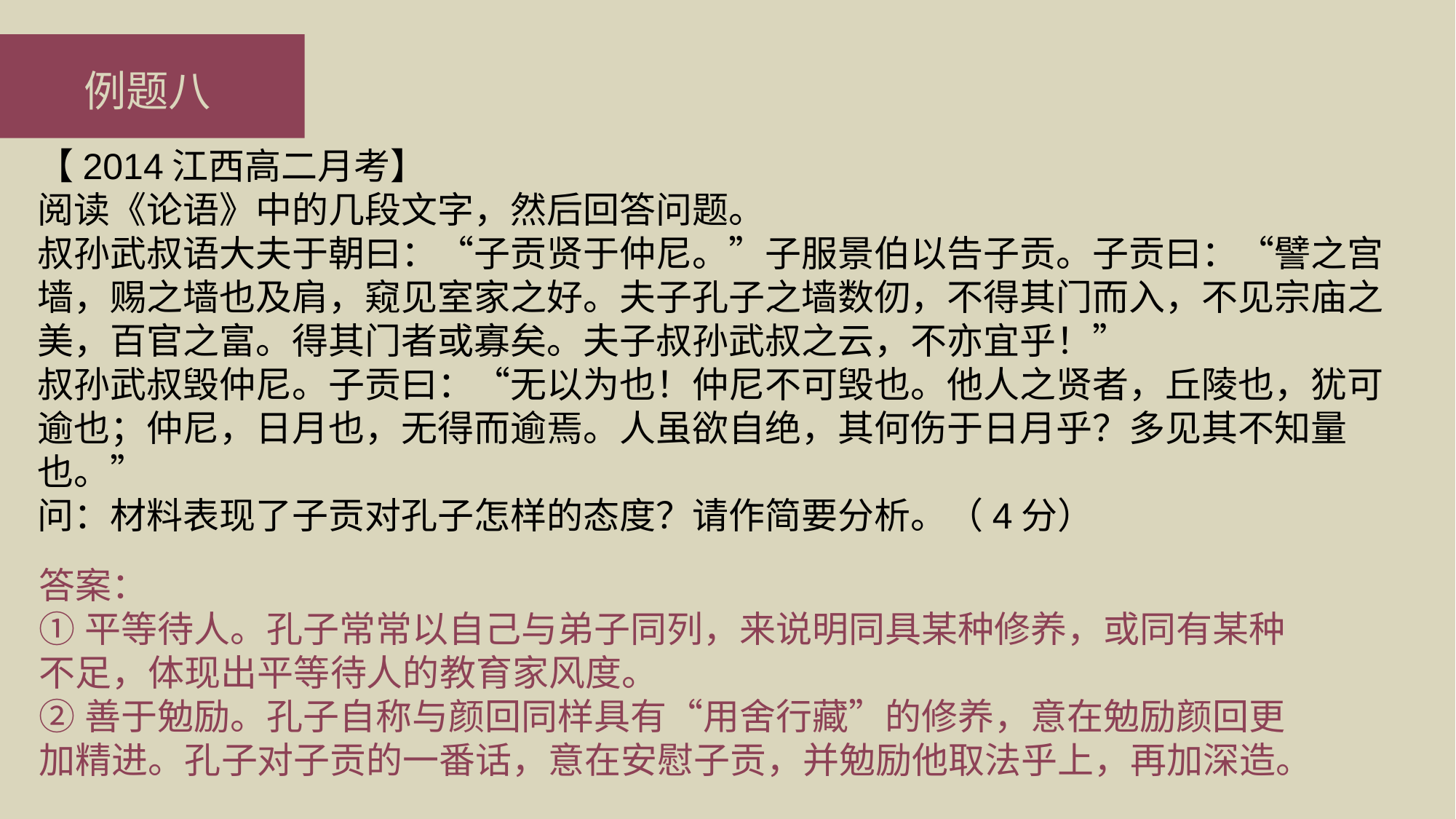

例题八

【2014江西高二月考】
阅读《论语》中的几段文字，然后回答问题。
叔孙武叔语大夫于朝曰：“子贡贤于仲尼。”子服景伯以告子贡。子贡曰：“譬之宫墙，赐之墙也及肩，窥见室家之好。夫子孔子之墙数仞，不得其门而入，不见宗庙之美，百官之富。得其门者或寡矣。夫子叔孙武叔之云，不亦宜乎！”
叔孙武叔毁仲尼。子贡曰：“无以为也！仲尼不可毁也。他人之贤者，丘陵也，犹可逾也；仲尼，日月也，无得而逾焉。人虽欲自绝，其何伤于日月乎？多见其不知量也。”
问：材料表现了子贡对孔子怎样的态度？请作简要分析。（4分）

答案：
①平等待人。孔子常常以自己与弟子同列，来说明同具某种修养，或同有某种不足，体现出平等待人的教育家风度。
②善于勉励。孔子自称与颜回同样具有“用舍行藏”的修养，意在勉励颜回更加精进。孔子对子贡的一番话，意在安慰子贡，并勉励他取法乎上，再加深造。